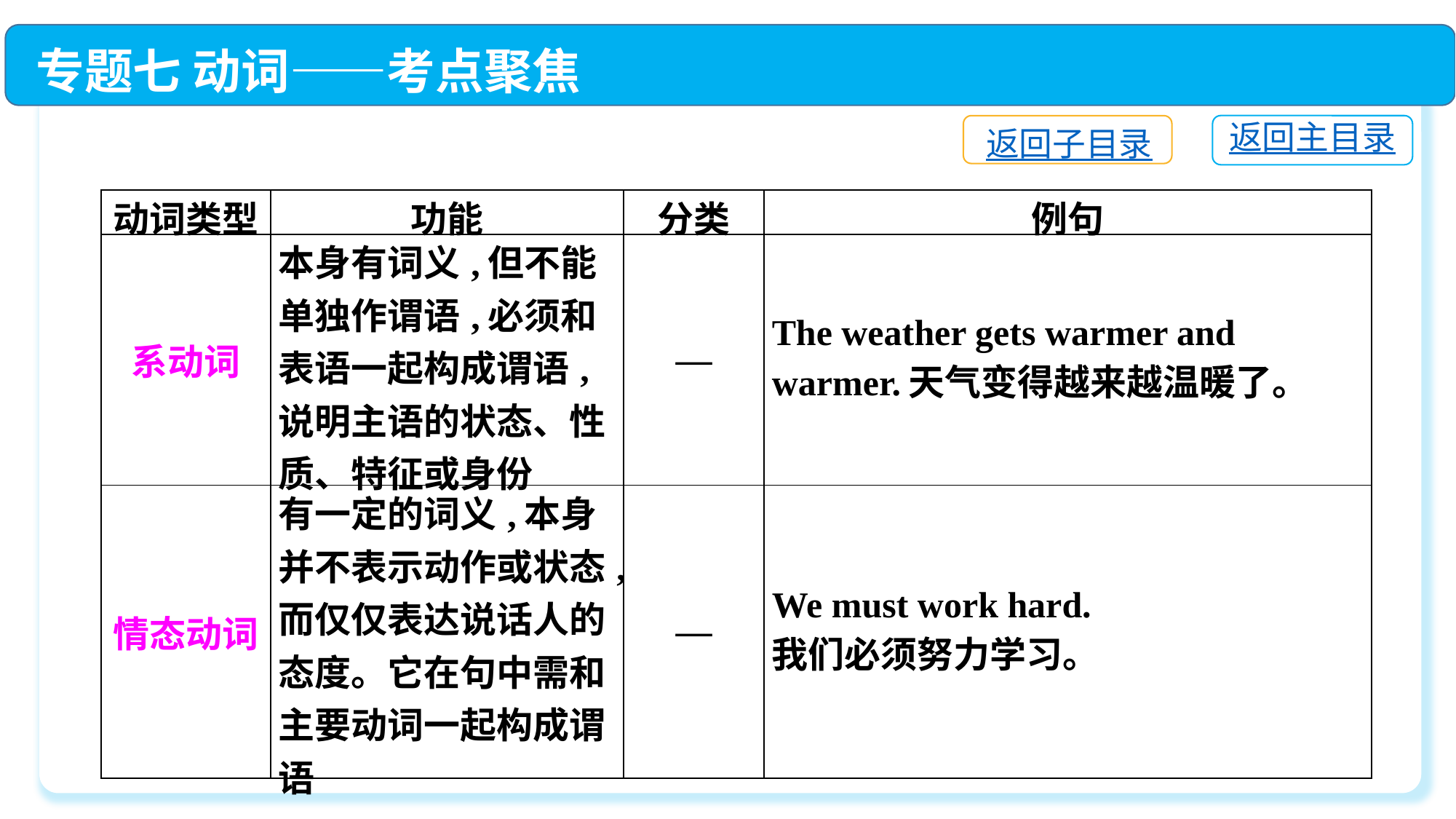

专题七 动词——考点聚焦

返回主目录

返回子目录
| 动词类型 | 功能 | 分类 | 例句 |
| --- | --- | --- | --- |
| 系动词 | 本身有词义,但不能单独作谓语,必须和表语一起构成谓语,说明主语的状态、性质、特征或身份 | — | The weather gets warmer and warmer.天气变得越来越温暖了。 |
| 情态动词 | 有一定的词义,本身并不表示动作或状态,而仅仅表达说话人的态度。它在句中需和主要动词一起构成谓语 | — | We must work hard. 我们必须努力学习。 |